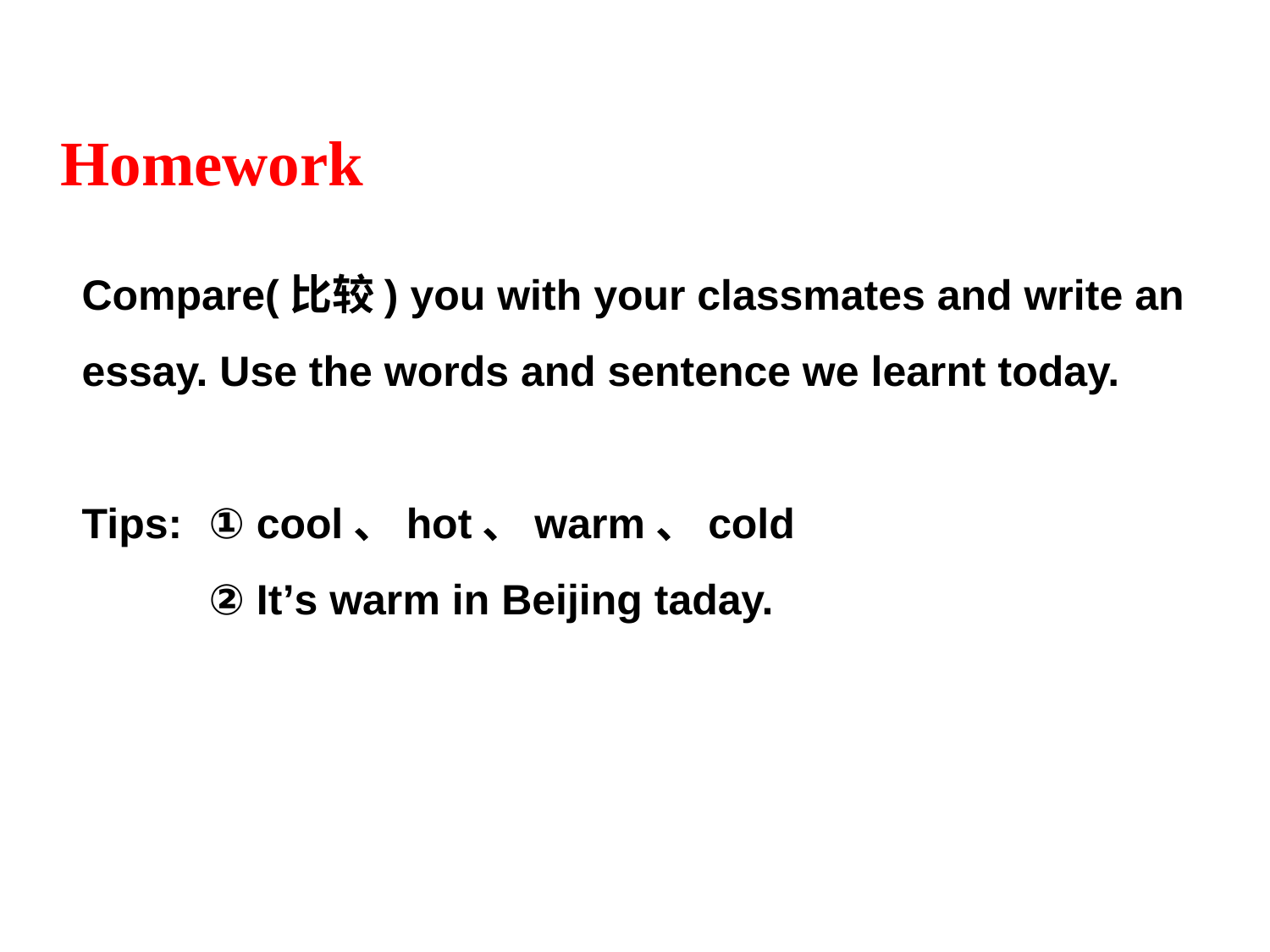

Homework
Compare(比较) you with your classmates and write an essay. Use the words and sentence we learnt today.

Tips: 	① cool、hot、warm、cold
	② It’s warm in Beijing taday.